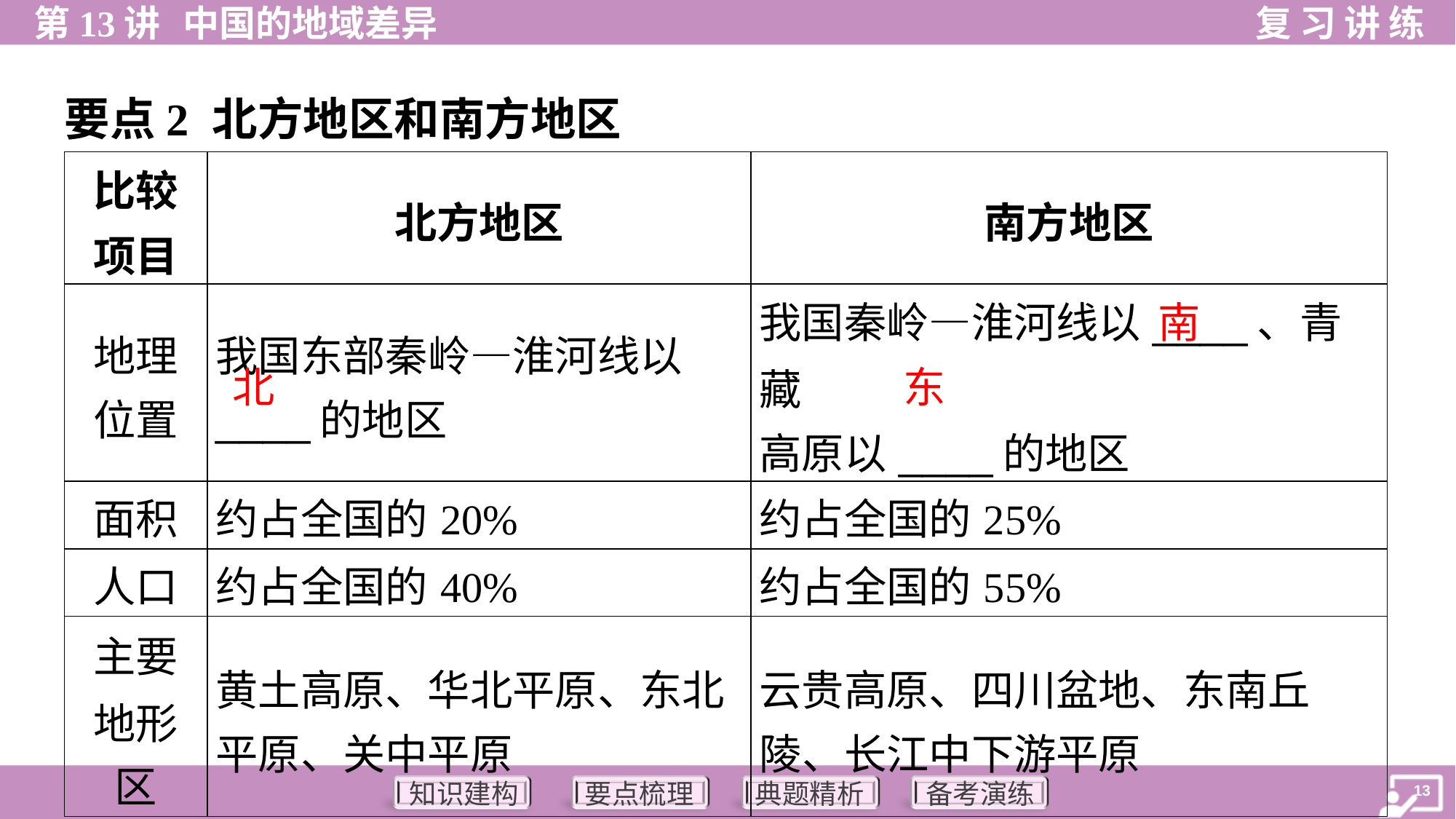

要点2 北方地区和南方地区
| 比较 项目 | 北方地区 | 南方地区 |
| --- | --- | --- |
| 地理 位置 | 我国东部秦岭—淮河线以 \_\_\_\_的地区 | 我国秦岭—淮河线以\_\_\_\_、青藏 高原以\_\_\_\_的地区 |
| 面积 | 约占全国的20% | 约占全国的25% |
| 人口 | 约占全国的40% | 约占全国的55% |
| 主要 地形 区 | 黄土高原、华北平原、东北 平原、关中平原 | 云贵高原、四川盆地、东南丘 陵、长江中下游平原 |
南
北
东